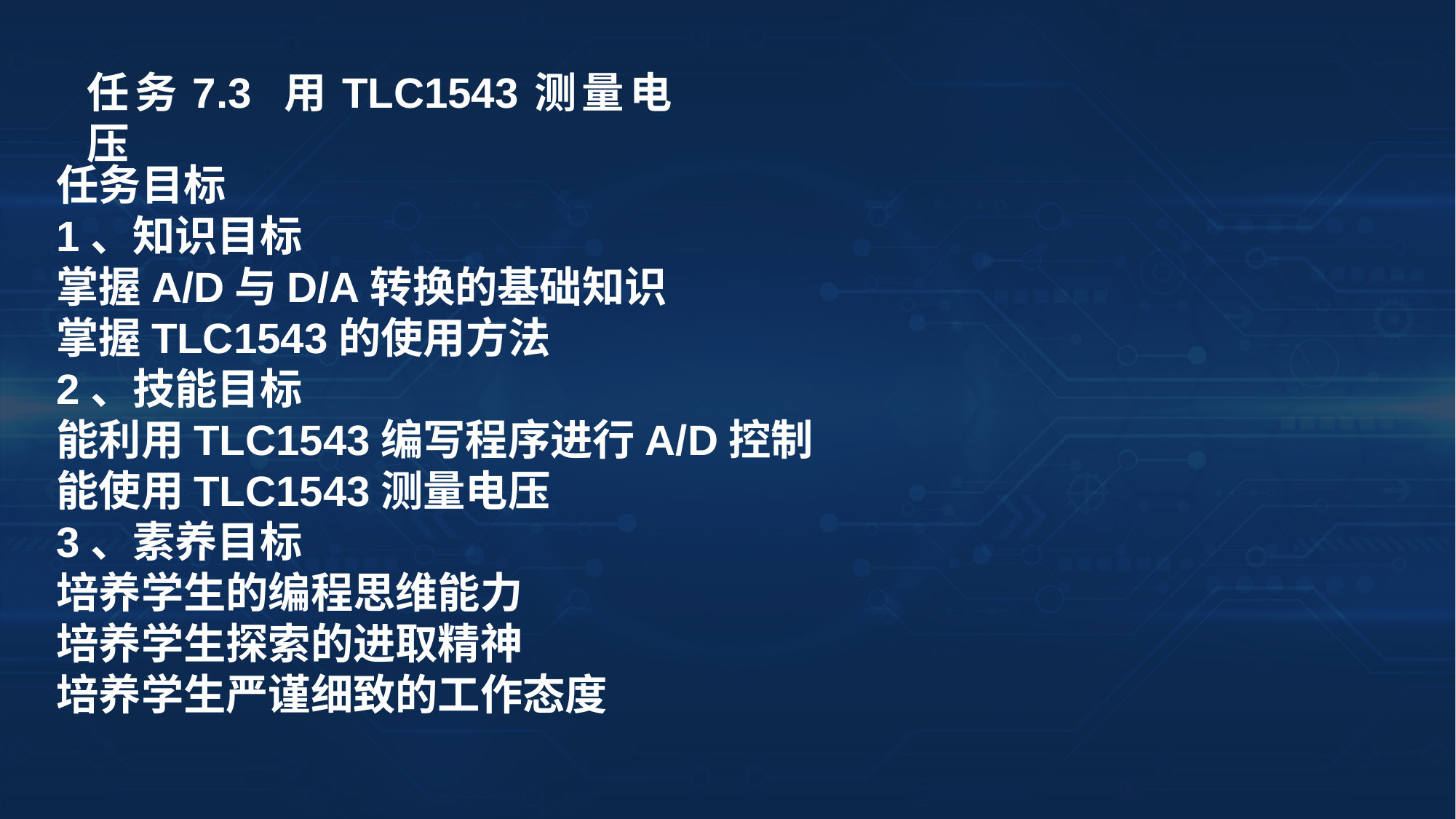

任务7.3 用TLC1543测量电压
任务目标
1、知识目标
掌握A/D与D/A转换的基础知识
掌握TLC1543的使用方法
2、技能目标
能利用TLC1543编写程序进行A/D控制
能使用TLC1543测量电压
3、素养目标
培养学生的编程思维能力
培养学生探索的进取精神
培养学生严谨细致的工作态度